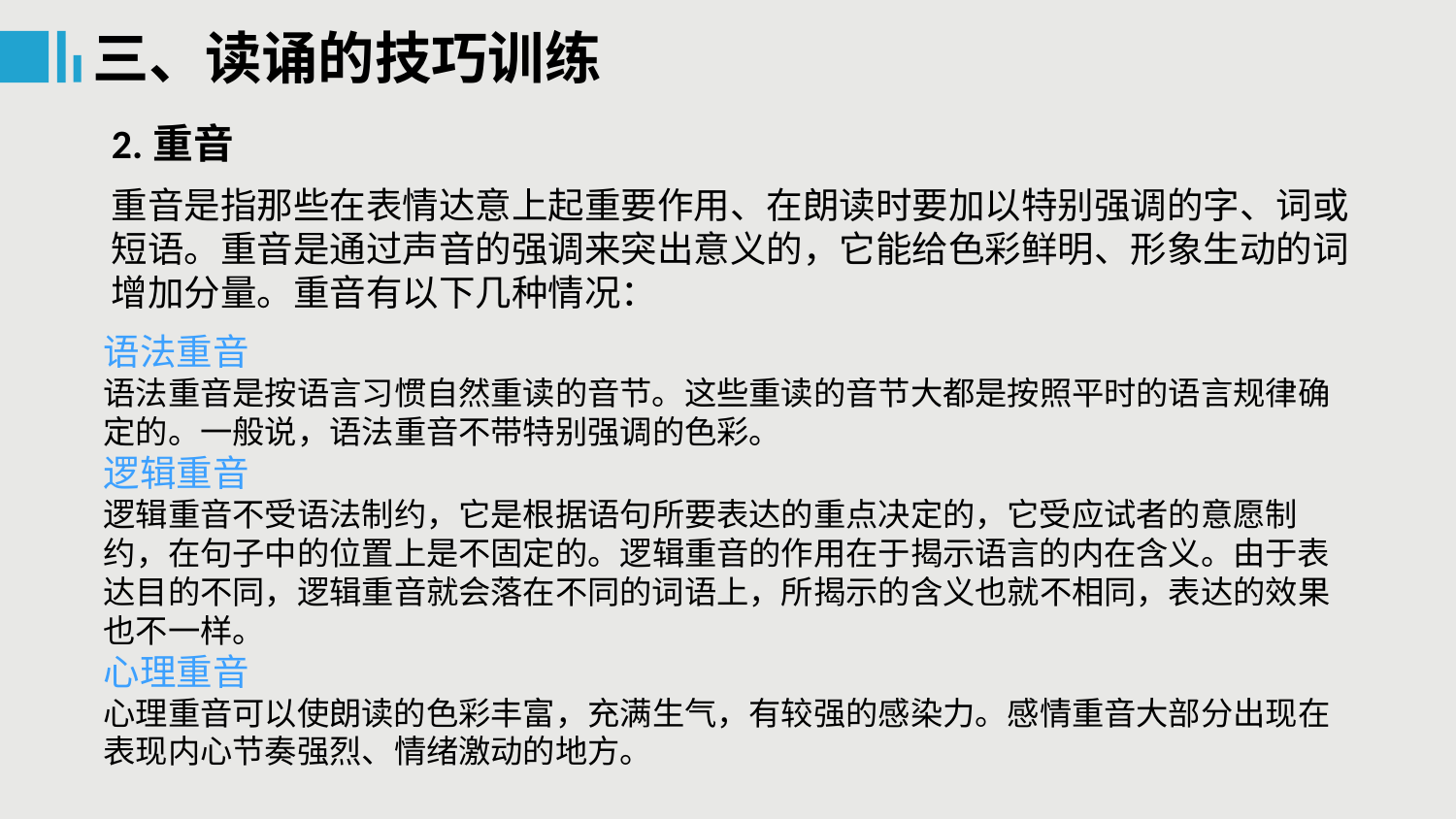

三、读诵的技巧训练

2.重音
重音是指那些在表情达意上起重要作用、在朗读时要加以特别强调的字、词或短语。重音是通过声音的强调来突出意义的，它能给色彩鲜明、形象生动的词增加分量。重音有以下几种情况：
语法重音
语法重音是按语言习惯自然重读的音节。这些重读的音节大都是按照平时的语言规律确定的。一般说，语法重音不带特别强调的色彩。
逻辑重音
逻辑重音不受语法制约，它是根据语句所要表达的重点决定的，它受应试者的意愿制约，在句子中的位置上是不固定的。逻辑重音的作用在于揭示语言的内在含义。由于表达目的不同，逻辑重音就会落在不同的词语上，所揭示的含义也就不相同，表达的效果也不一样。
心理重音
心理重音可以使朗读的色彩丰富，充满生气，有较强的感染力。感情重音大部分出现在表现内心节奏强烈、情绪激动的地方。